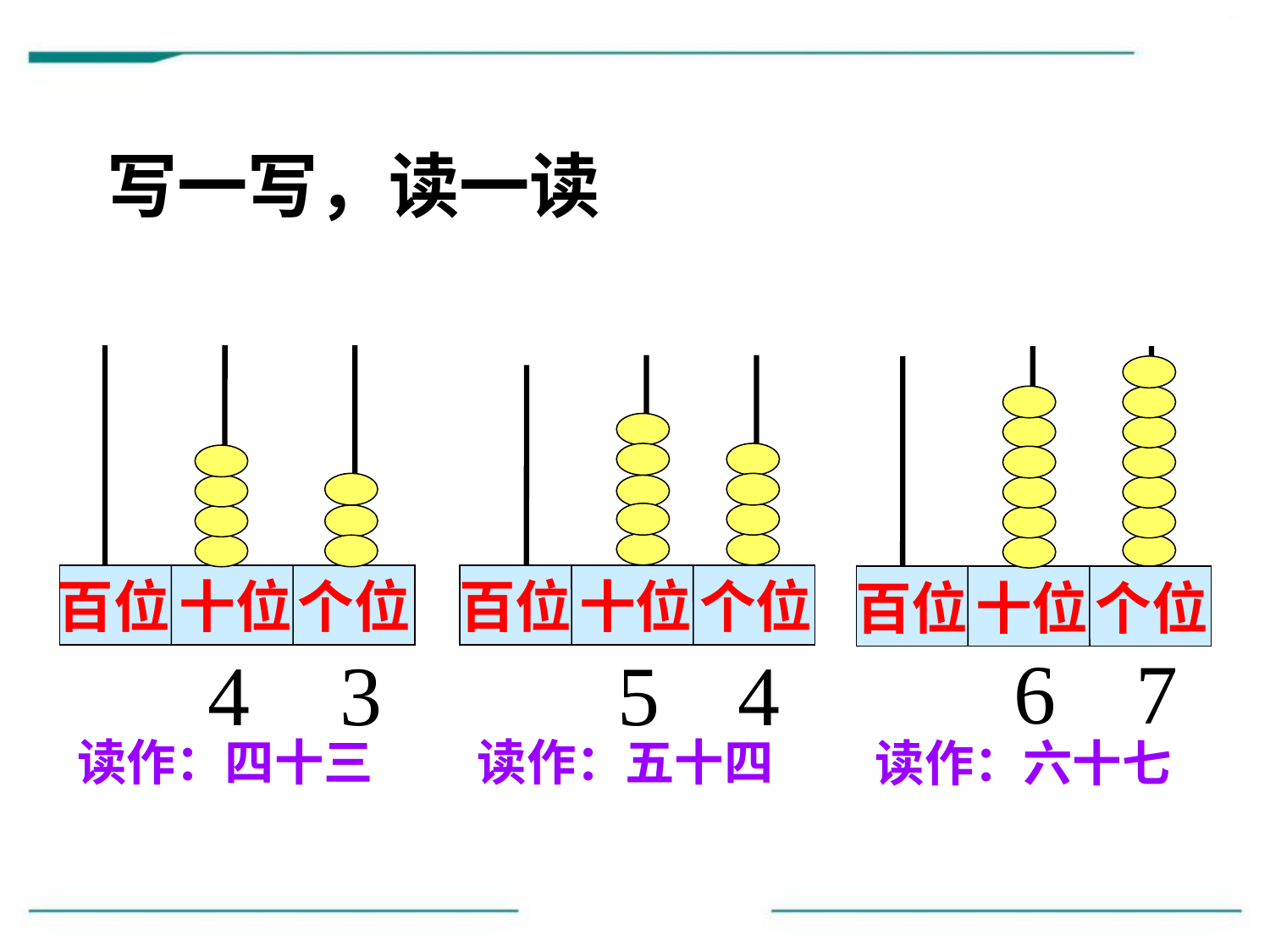

写一写，读一读

百位
个位

百位
十位
个位

百位
十位
个位
十位

6
7
4
3
5
4
读作：五十四
读作：四十三
读作：六十七